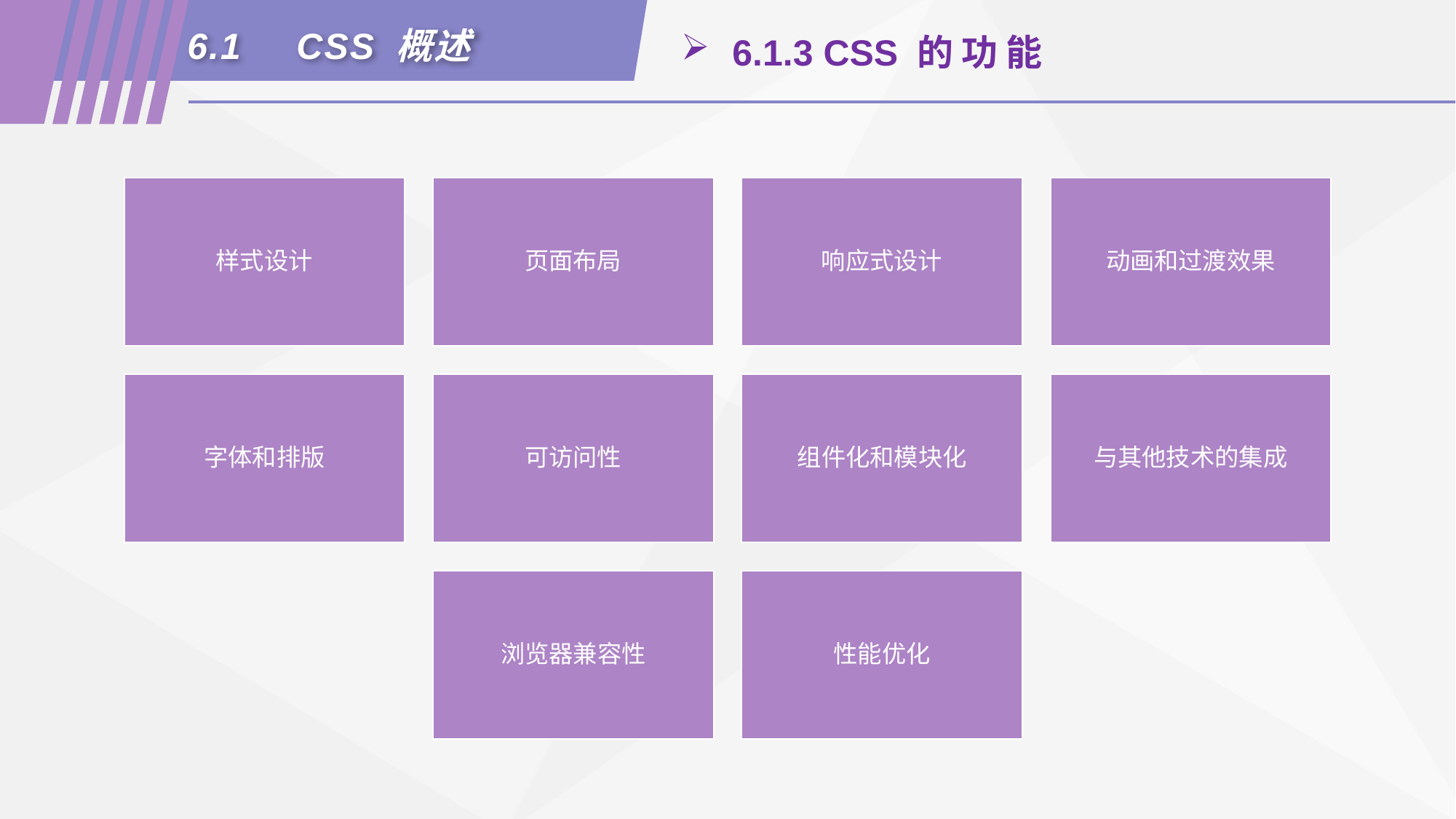

6.1	CSS 概述
 6.1.3 CSS 的 功 能
样式设计
页面布局
响应式设计
动画和过渡效果
字体和排版
可访问性
组件化和模块化
与其他技术的集成
浏览器兼容性
性能优化